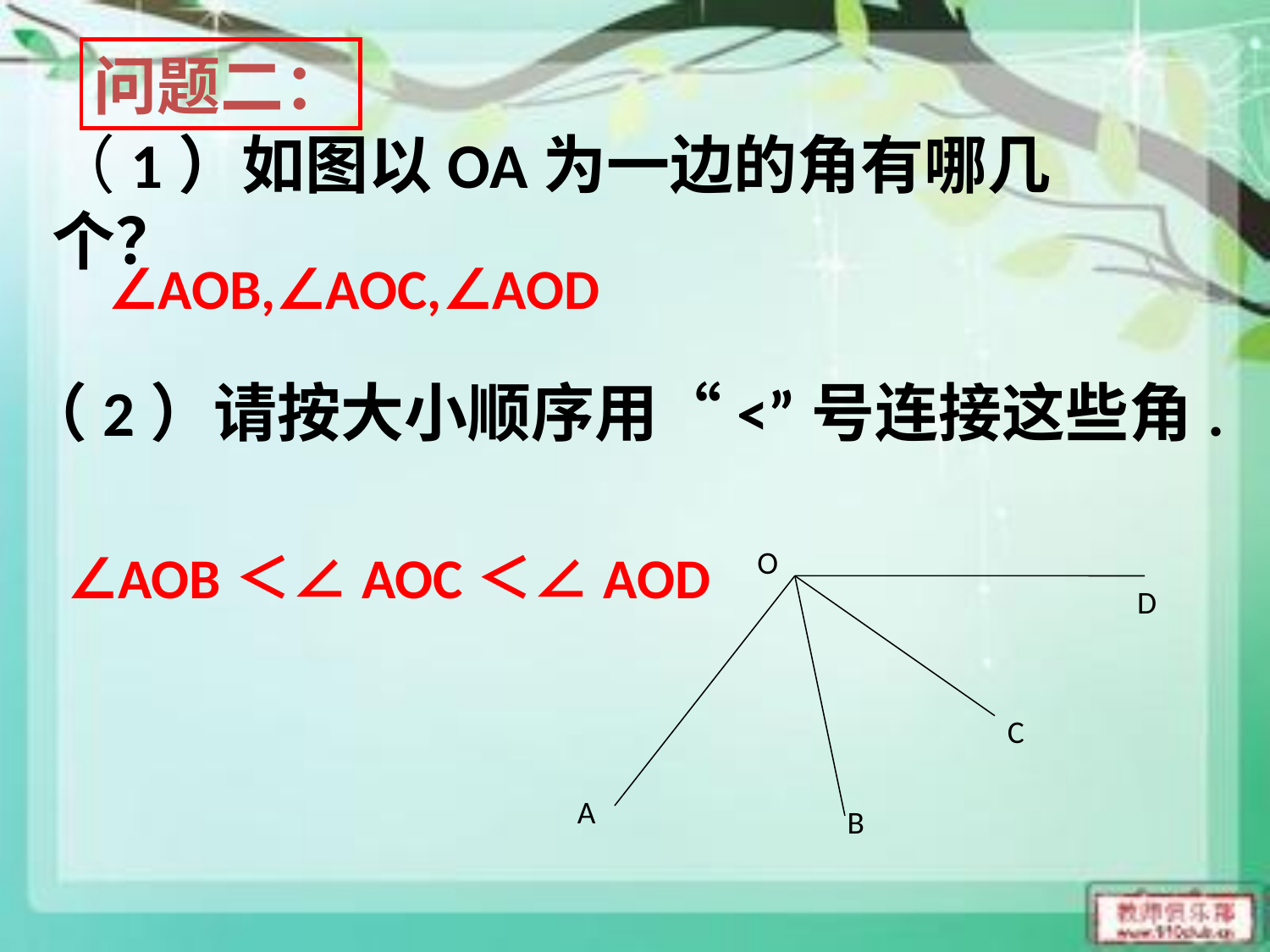

问题二：
（1）如图以OA为一边的角有哪几个？
∠AOB,∠AOC,∠AOD
（2）请按大小顺序用“<”号连接这些角.
∠AOB＜∠AOC＜∠AOD
O

D
C
A
B